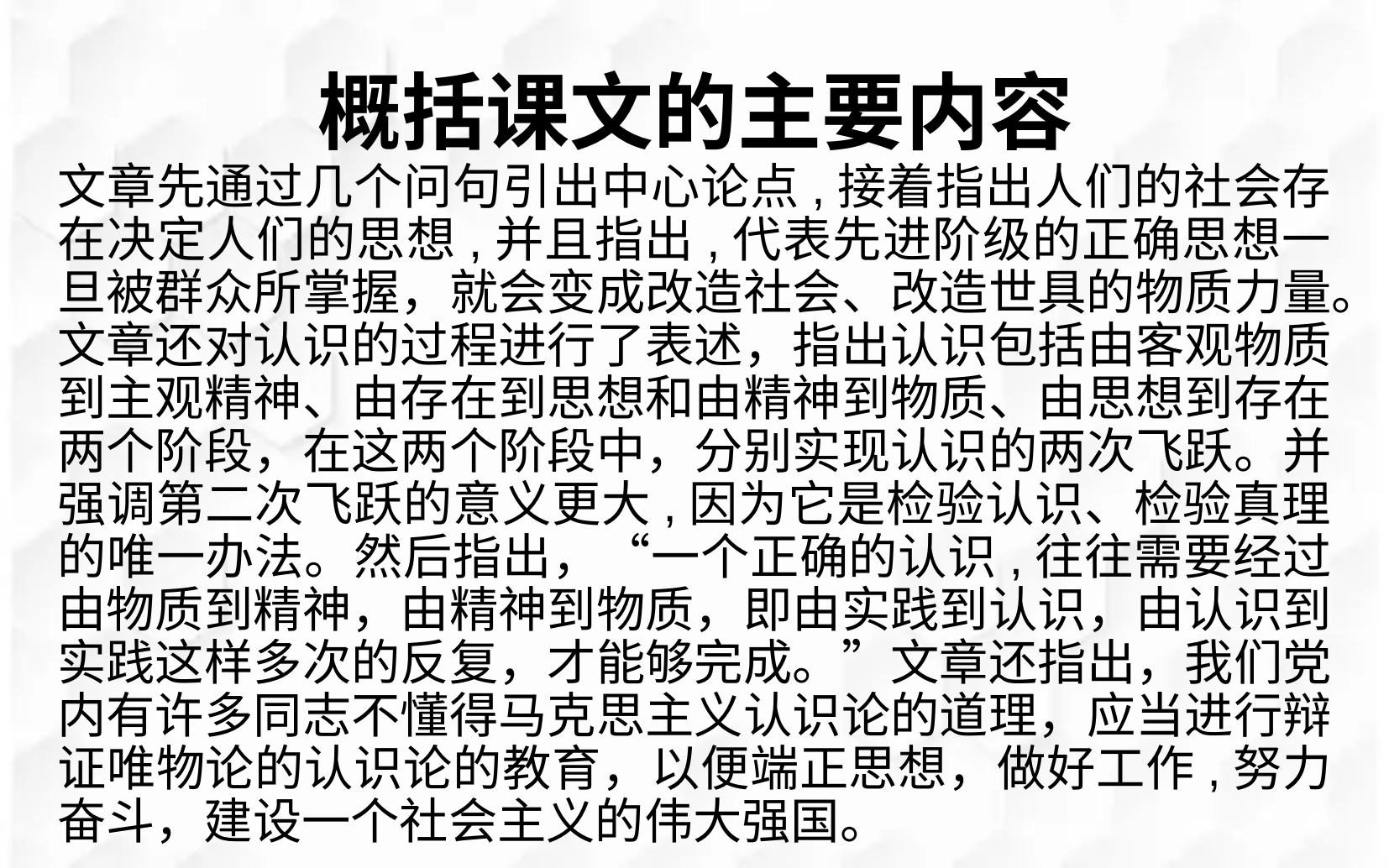

概括课文的主要内容
文章先通过几个问句引出中心论点,接着指出人们的社会存在决定人们的思想,并且指出,代表先进阶级的正确思想一旦被群众所掌握，就会变成改造社会、改造世具的物质力量。文章还对认识的过程进行了表述，指出认识包括由客观物质到主观精神、由存在到思想和由精神到物质、由思想到存在两个阶段，在这两个阶段中，分别实现认识的两次飞跃。并强调第二次飞跃的意义更大,因为它是检验认识、检验真理的唯一办法。然后指出，“一个正确的认识,往往需要经过由物质到精神，由精神到物质，即由实践到认识，由认识到实践这样多次的反复，才能够完成。”文章还指出，我们党内有许多同志不懂得马克思主义认识论的道理，应当进行辩证唯物论的认识论的教育，以便端正思想，做好工作,努力奋斗，建设一个社会主义的伟大强国。